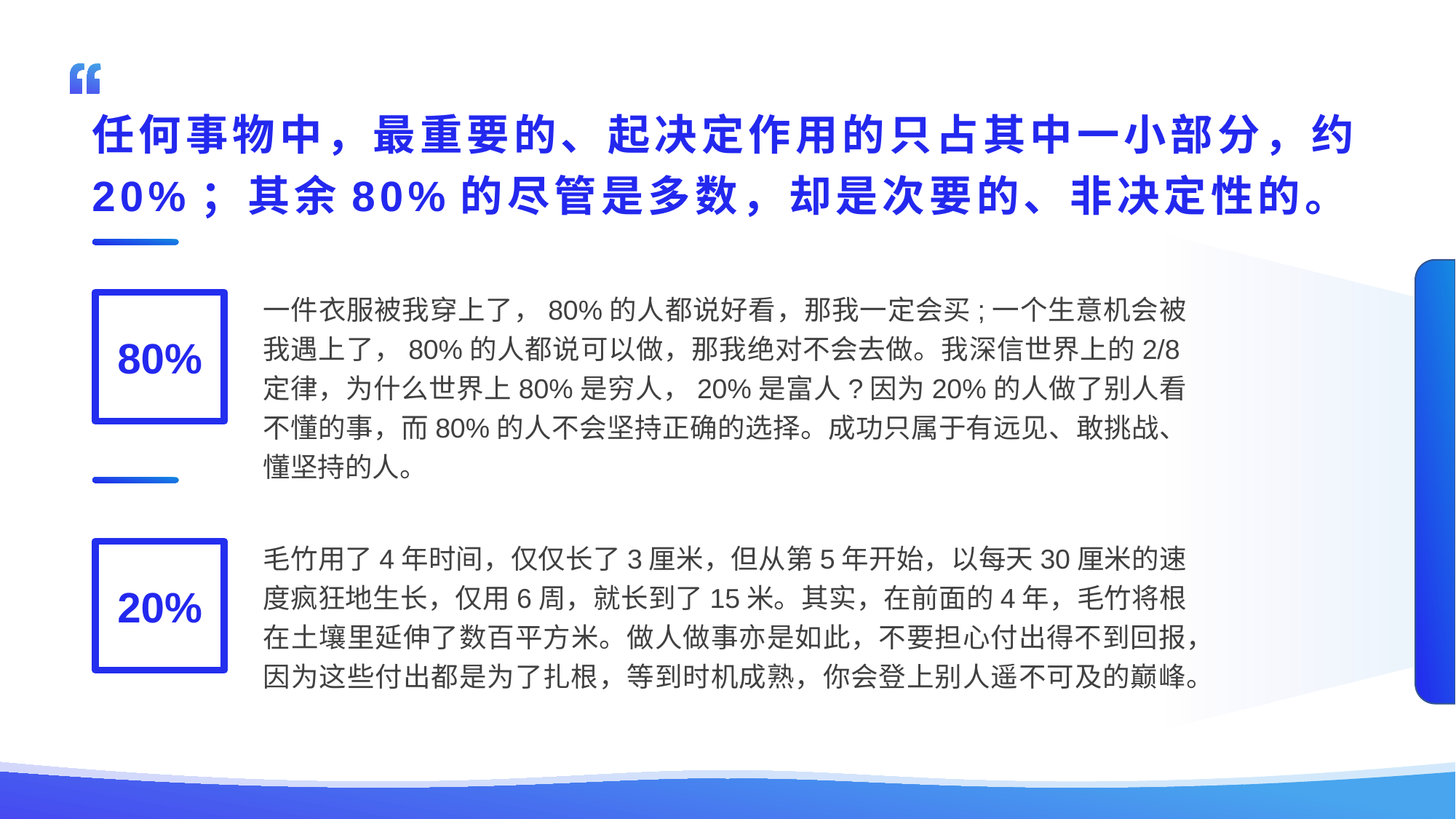

任何事物中，最重要的、起决定作用的只占其中一小部分，约20%；其余80%的尽管是多数，却是次要的、非决定性的。

一件衣服被我穿上了，80%的人都说好看，那我一定会买;一个生意机会被我遇上了，80%的人都说可以做，那我绝对不会去做。我深信世界上的2/8定律，为什么世界上80%是穷人，20%是富人?因为20%的人做了别人看不懂的事，而80%的人不会坚持正确的选择。成功只属于有远见、敢挑战、懂坚持的人。

80%

毛竹用了4年时间，仅仅长了3厘米，但从第5年开始，以每天30厘米的速度疯狂地生长，仅用6周，就长到了15米。其实，在前面的4年，毛竹将根在土壤里延伸了数百平方米。做人做事亦是如此，不要担心付出得不到回报，因为这些付出都是为了扎根，等到时机成熟，你会登上别人遥不可及的巅峰。

20%